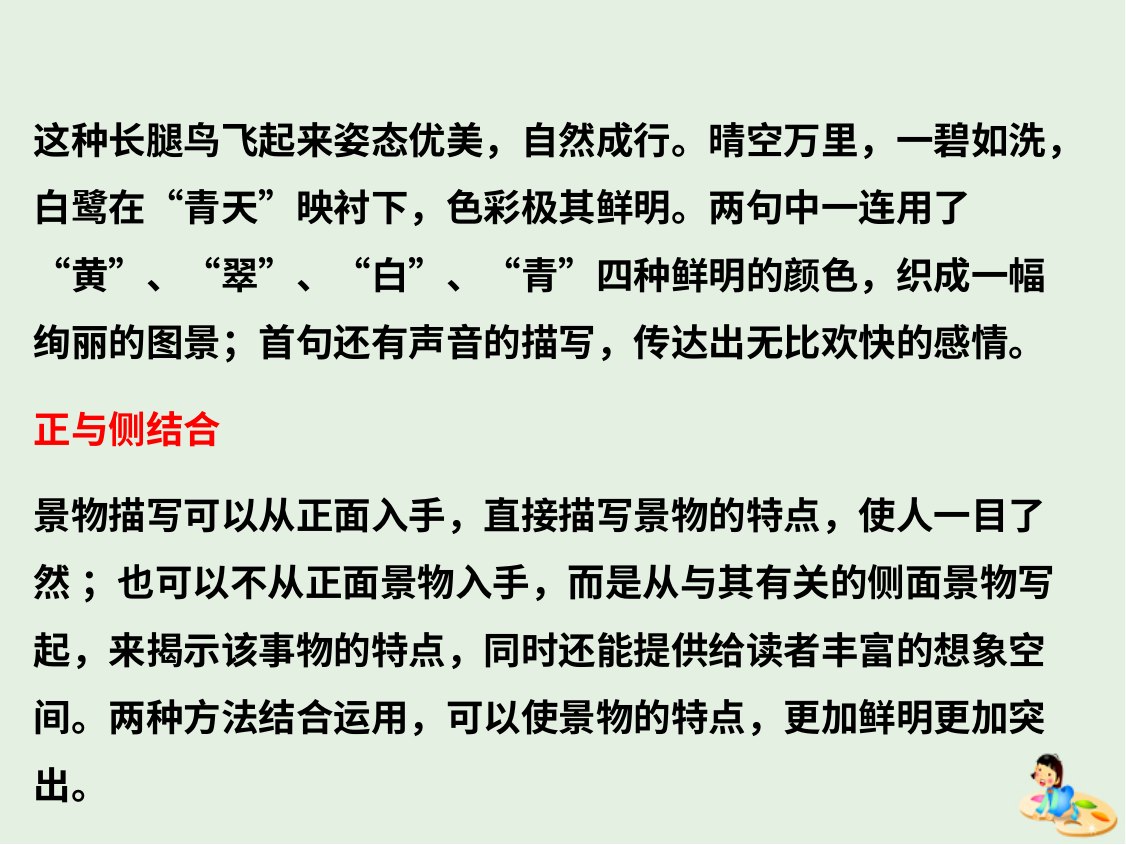

这种长腿鸟飞起来姿态优美，自然成行。晴空万里，一碧如洗，白鹭在“青天”映衬下，色彩极其鲜明。两句中一连用了“黄”、“翠”、“白”、“青”四种鲜明的颜色，织成一幅绚丽的图景；首句还有声音的描写，传达出无比欢快的感情。
正与侧结合
景物描写可以从正面入手，直接描写景物的特点，使人一目了然 ；也可以不从正面景物入手，而是从与其有关的侧面景物写起，来揭示该事物的特点，同时还能提供给读者丰富的想象空间。两种方法结合运用，可以使景物的特点，更加鲜明更加突出。